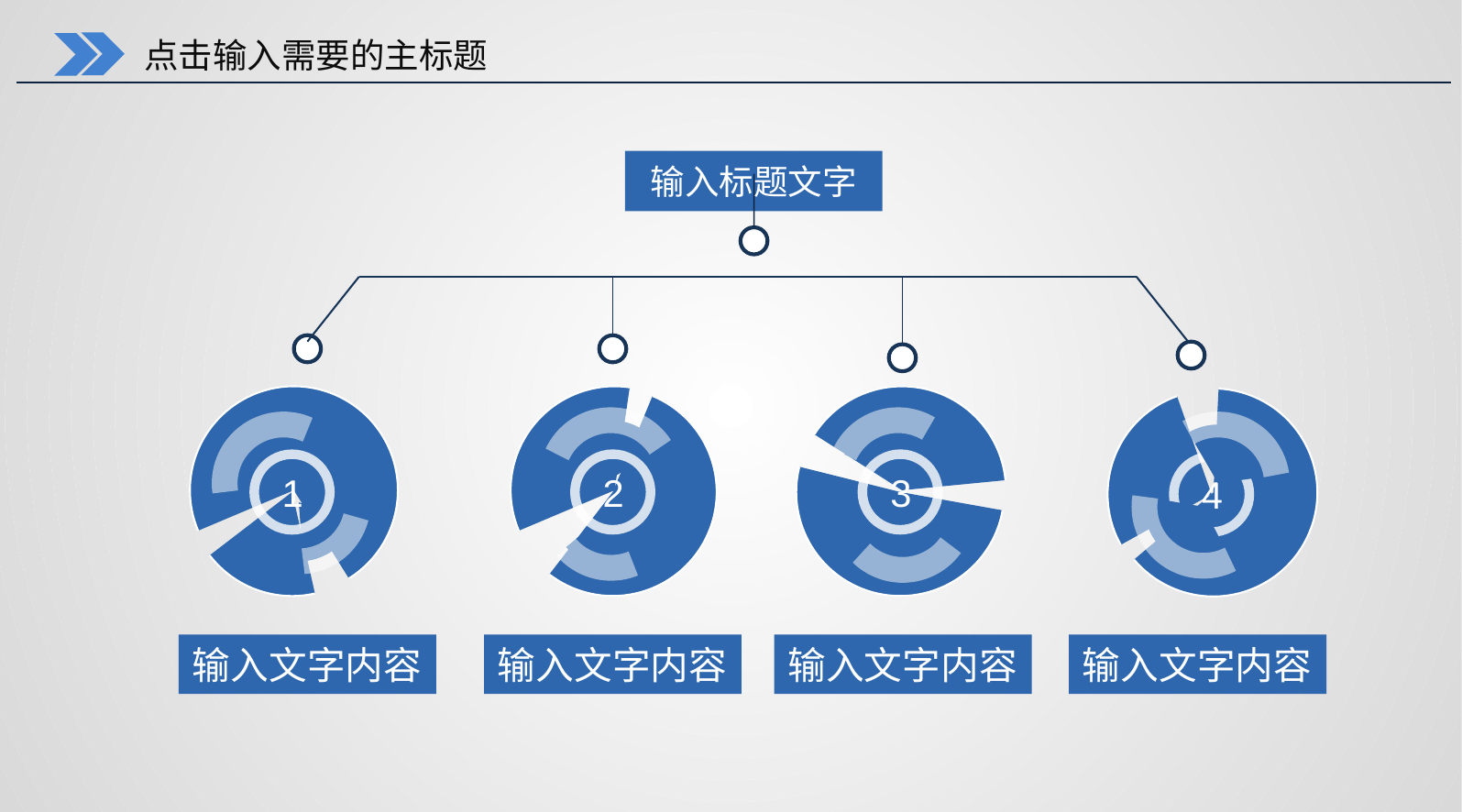

点击输入需要的主标题

输入标题文字

2

3

1

4
输入文字内容
输入文字内容
输入文字内容
输入文字内容